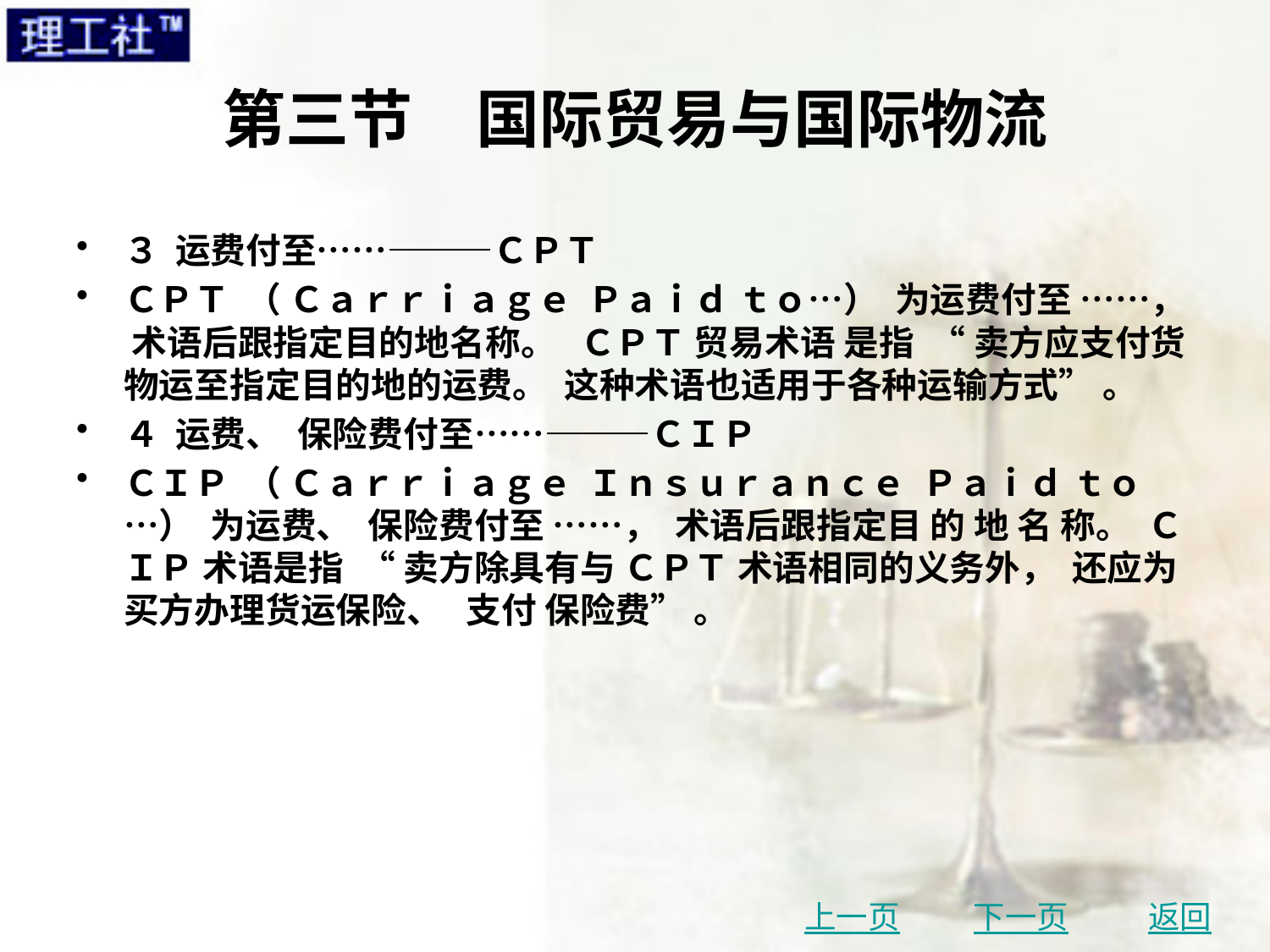

# 第三节　国际贸易与国际物流
３  运费付至……———ＣＰＴ
ＣＰＴ  （ Ｃａｒｒｉａｇｅ  Ｐａｉｄ ｔｏ…）  为运费付至 ……，  术语后跟指定目的地名称。   ＣＰＴ 贸易术语 是指  “ 卖方应支付货物运至指定目的地的运费。  这种术语也适用于各种运输方式” 。
４  运费、  保险费付至……———ＣＩＰ
ＣＩＰ  （ Ｃａｒｒｉａｇｅ  Ｉｎｓｕｒａｎｃｅ  Ｐａｉｄ ｔｏ …）  为运费、  保险费付至 ……，  术语后跟指定目 的 地 名 称。  ＣＩＰ 术语是指  “ 卖方除具有与 ＣＰＴ 术语相同的义务外，  还应为买方办理货运保险、   支付 保险费” 。
上一页
下一页
返回